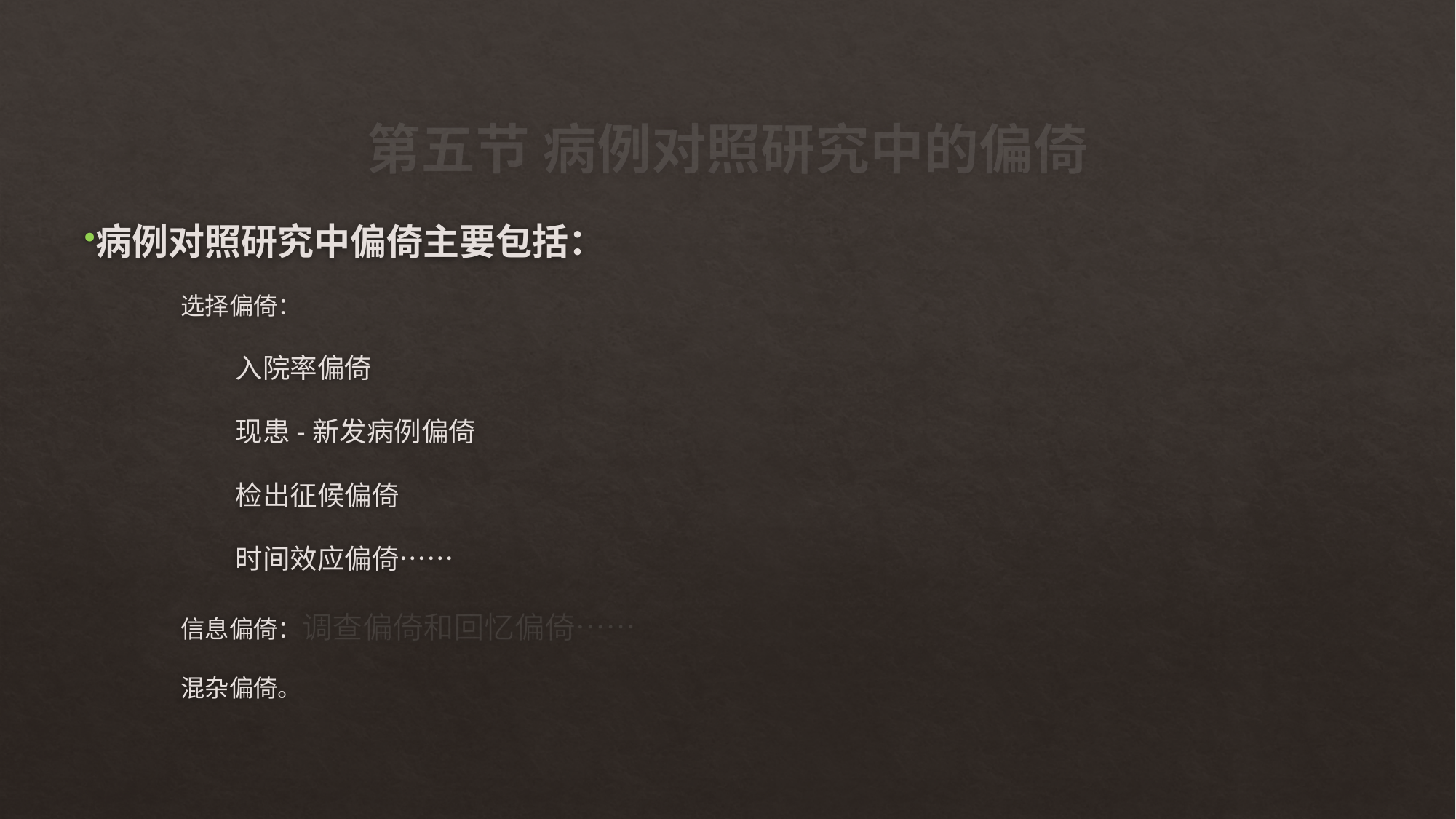

# 第五节 病例对照研究中的偏倚
病例对照研究中偏倚主要包括：
选择偏倚：
入院率偏倚
现患-新发病例偏倚
检出征候偏倚
时间效应偏倚……
信息偏倚：调查偏倚和回忆偏倚……
混杂偏倚。